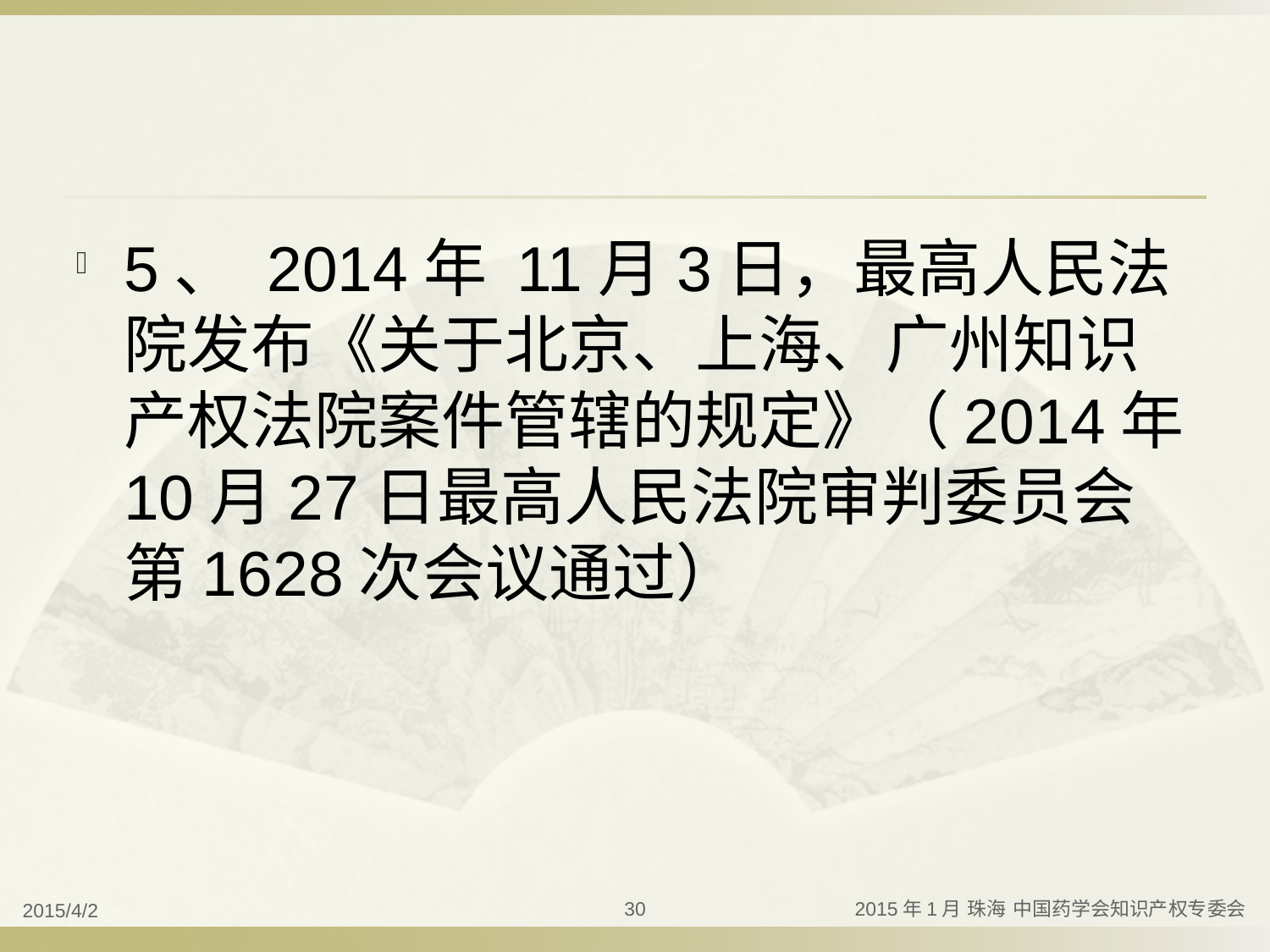

#
5、 2014年 11月3日，最高人民法院发布《关于北京、上海、广州知识产权法院案件管辖的规定》（2014年10月27日最高人民法院审判委员会第1628次会议通过）

2015/4/2
30
2015年1月 珠海 中国药学会知识产权专委会